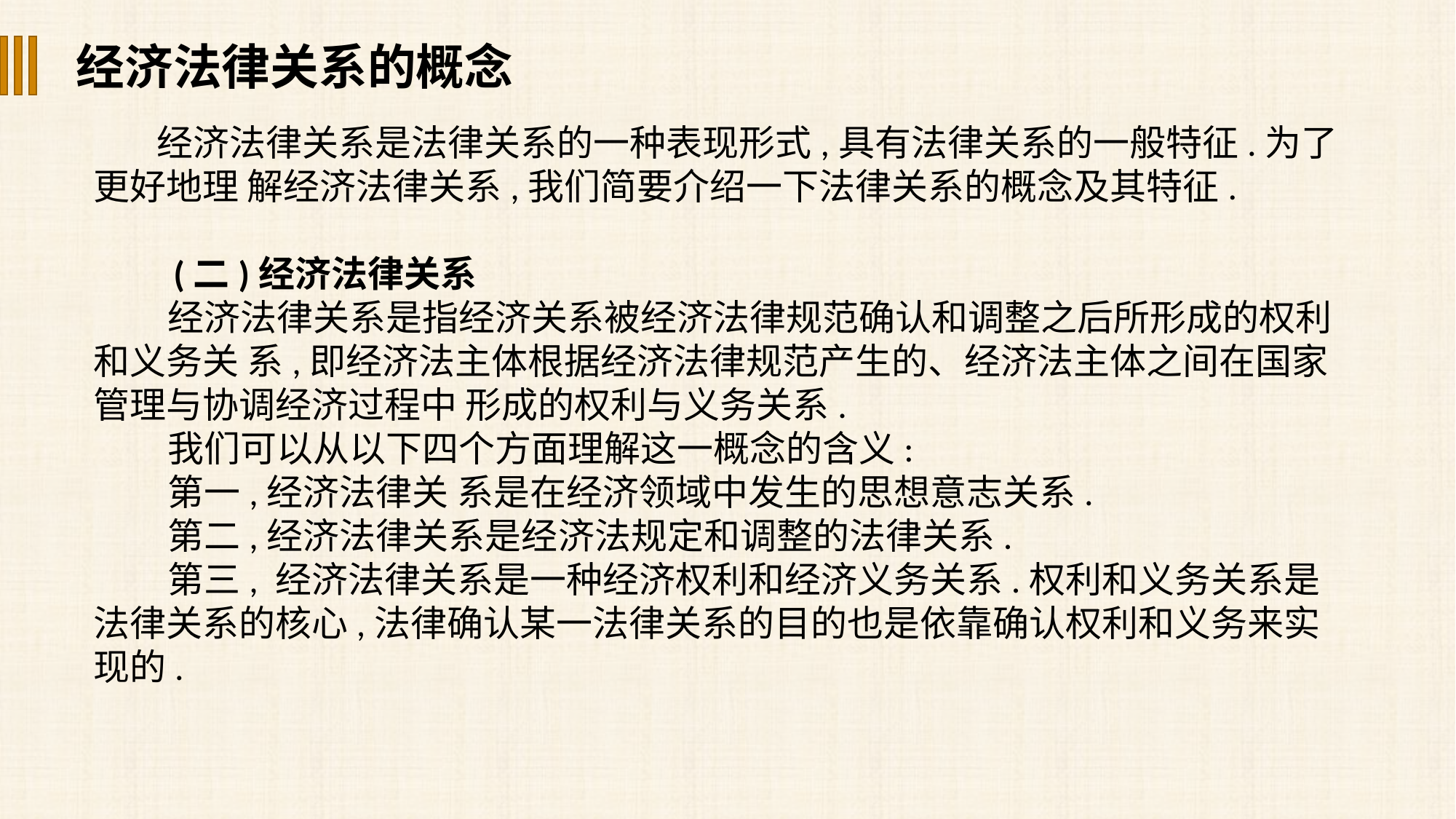

经济法律关系的概念

经济法律关系是法律关系的一种表现形式,具有法律关系的一般特征.为了更好地理 解经济法律关系,我们简要介绍一下法律关系的概念及其特征.

  (二)经济法律关系
经济法律关系是指经济关系被经济法律规范确认和调整之后所形成的权利和义务关 系,即经济法主体根据经济法律规范产生的、经济法主体之间在国家管理与协调经济过程中 形成的权利与义务关系.
我们可以从以下四个方面理解这一概念的含义:
第一,经济法律关 系是在经济领域中发生的思想意志关系.
第二,经济法律关系是经济法规定和调整的法律关系.
第三, 经济法律关系是一种经济权利和经济义务关系.权利和义务关系是法律关系的核心,法律确认某一法律关系的目的也是依靠确认权利和义务来实现的.